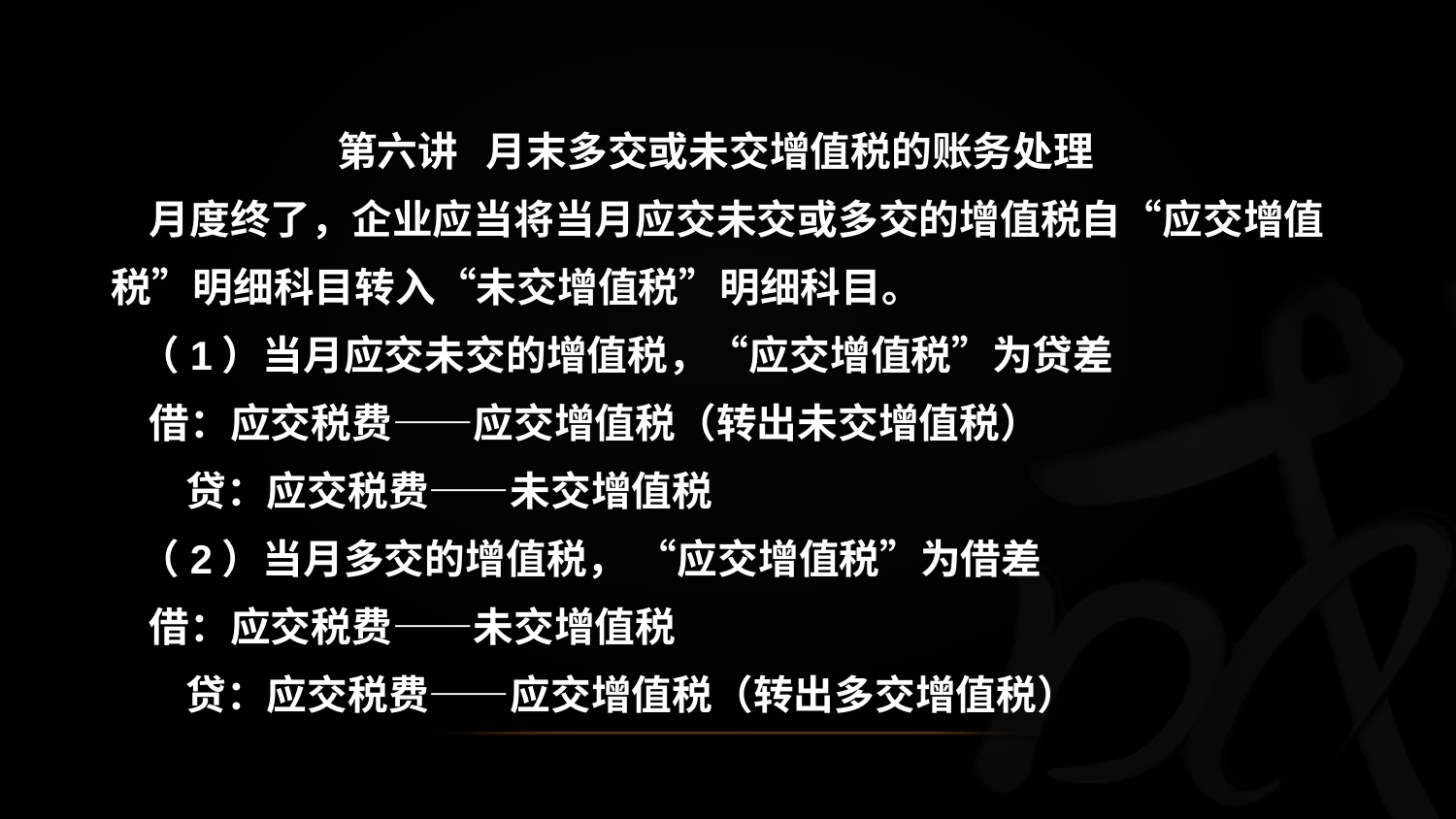

第六讲   月末多交或未交增值税的账务处理
   月度终了，企业应当将当月应交未交或多交的增值税自“应交增值税”明细科目转入“未交增值税”明细科目。
  （1）当月应交未交的增值税，“应交增值税”为贷差
   借：应交税费——应交增值税（转出未交增值税）
       贷：应交税费——未交增值税
  （2）当月多交的增值税， “应交增值税”为借差
   借：应交税费——未交增值税
       贷：应交税费——应交增值税（转出多交增值税）